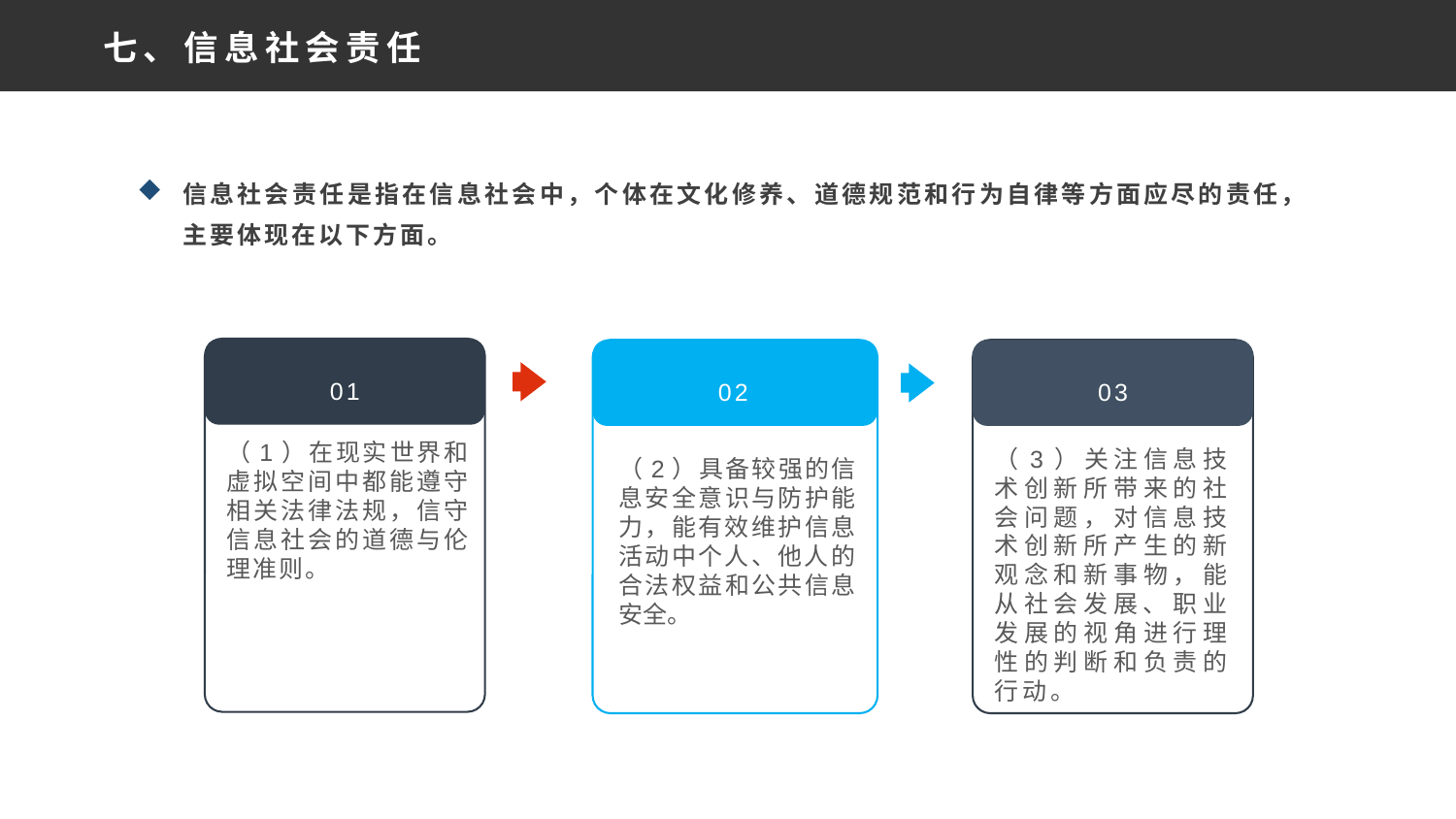

七、信息社会责任
信息社会责任是指在信息社会中，个体在文化修养、道德规范和行为自律等方面应尽的责任，主要体现在以下方面。

01

（1）在现实世界和虚拟空间中都能遵守相关法律法规，信守信息社会的道德与伦理准则。

03
（3）关注信息技术创新所带来的社会问题，对信息技术创新所产生的新观念和新事物，能从社会发展、职业发展的视角进行理性的判断和负责的行动。

02

（2）具备较强的信息安全意识与防护能力，能有效维护信息活动中个人、他人的合法权益和公共信息安全。